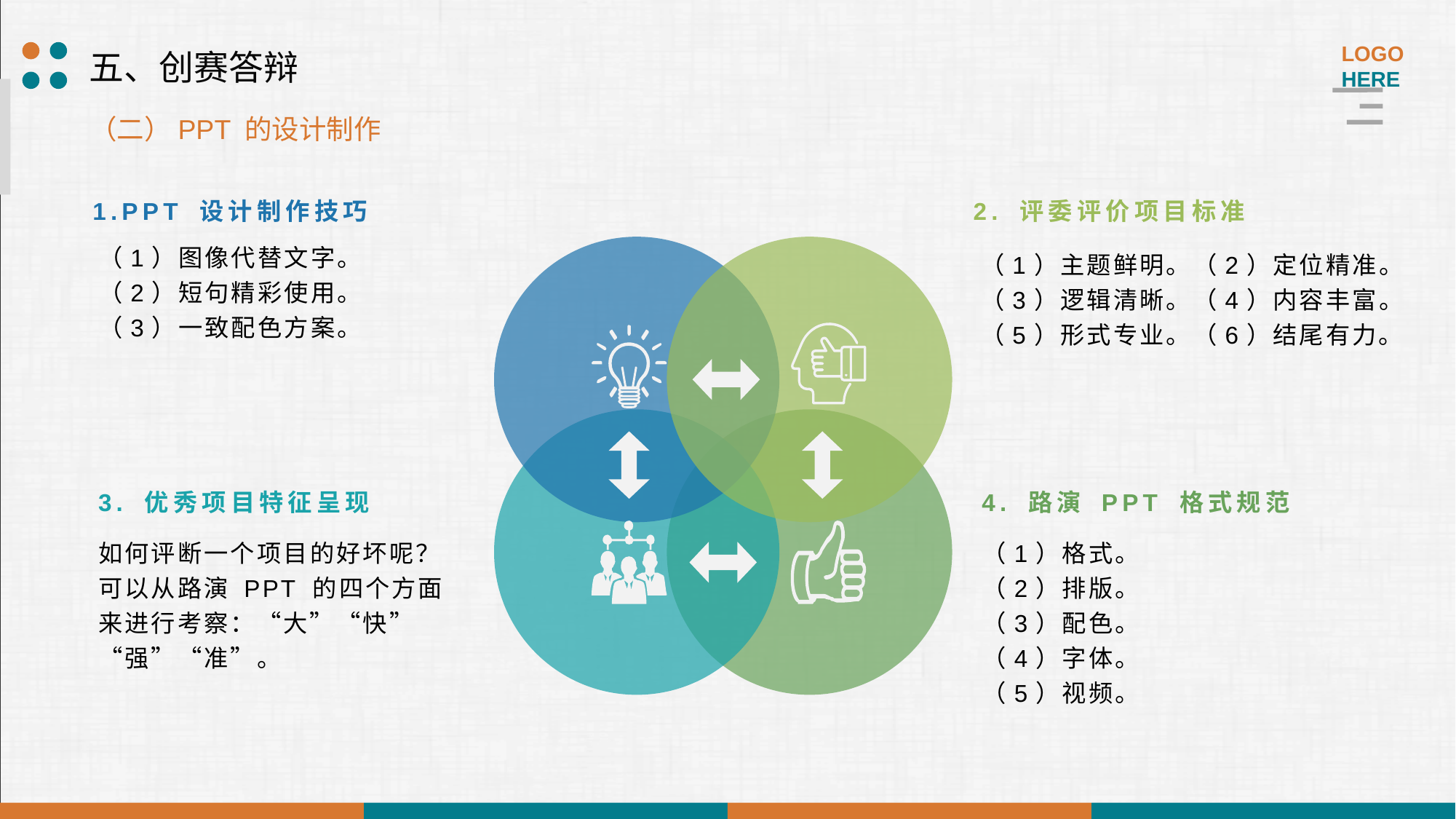

五、创赛答辩

（二）PPT 的设计制作
1.PPT 设计制作技巧
2. 评委评价项目标准
（1）图像代替文字。
（2）短句精彩使用。
（3）一致配色方案。

（1）主题鲜明。（2）定位精准。
（3）逻辑清晰。（4）内容丰富。
（5）形式专业。（6）结尾有力。

3. 优秀项目特征呈现
4. 路演 PPT 格式规范

如何评断一个项目的好坏呢？可以从路演 PPT 的四个方面来进行考察：“大”“快”“强”“准”。
（1）格式。
（2）排版。
（3）配色。
（4）字体。
（5）视频。